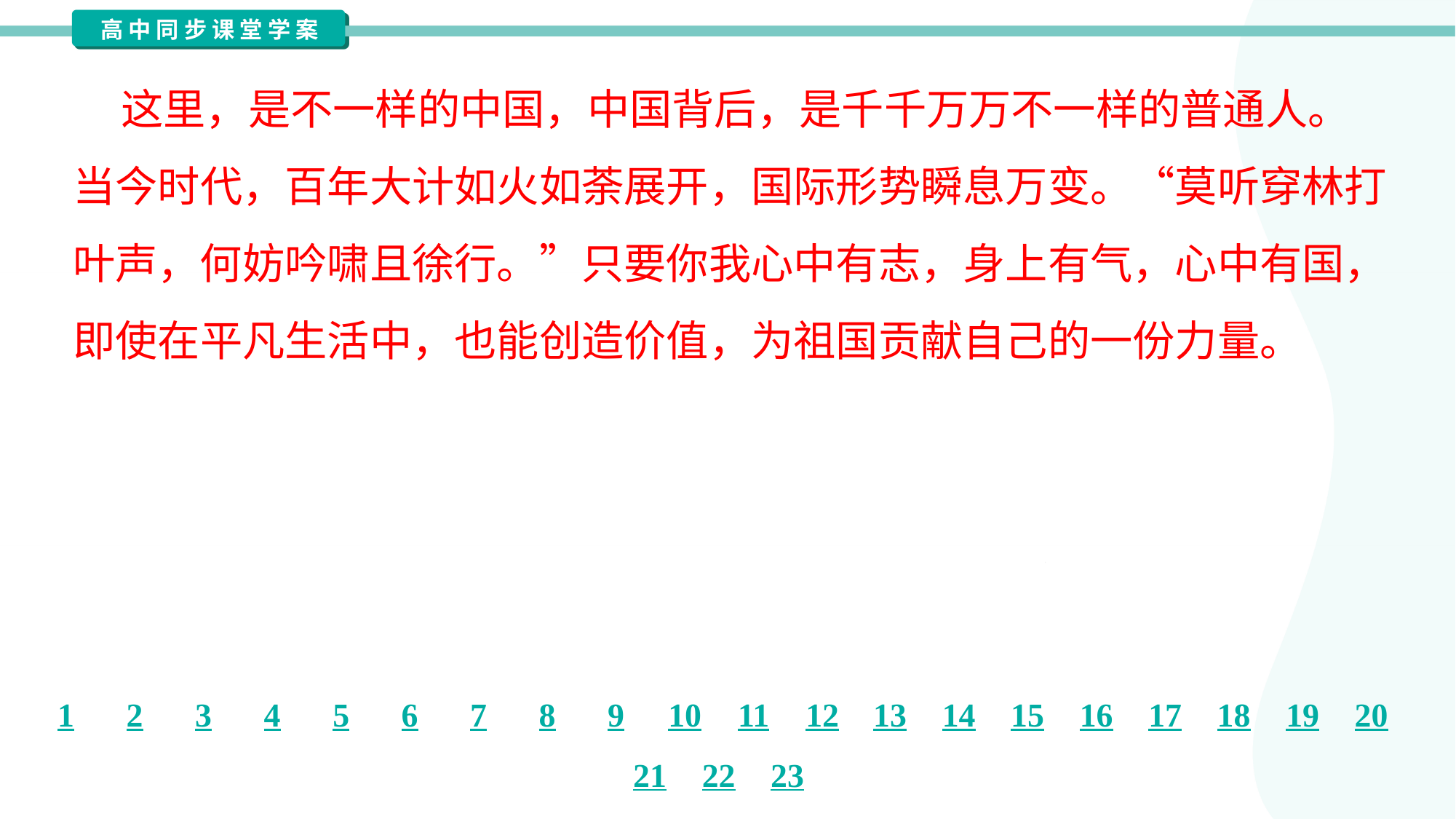

这里，是不一样的中国，中国背后，是千千万万不一样的普通人。
当今时代，百年大计如火如荼展开，国际形势瞬息万变。“莫听穿林打
叶声，何妨吟啸且徐行。”只要你我心中有志，身上有气，心中有国，
即使在平凡生活中，也能创造价值，为祖国贡献自己的一份力量。